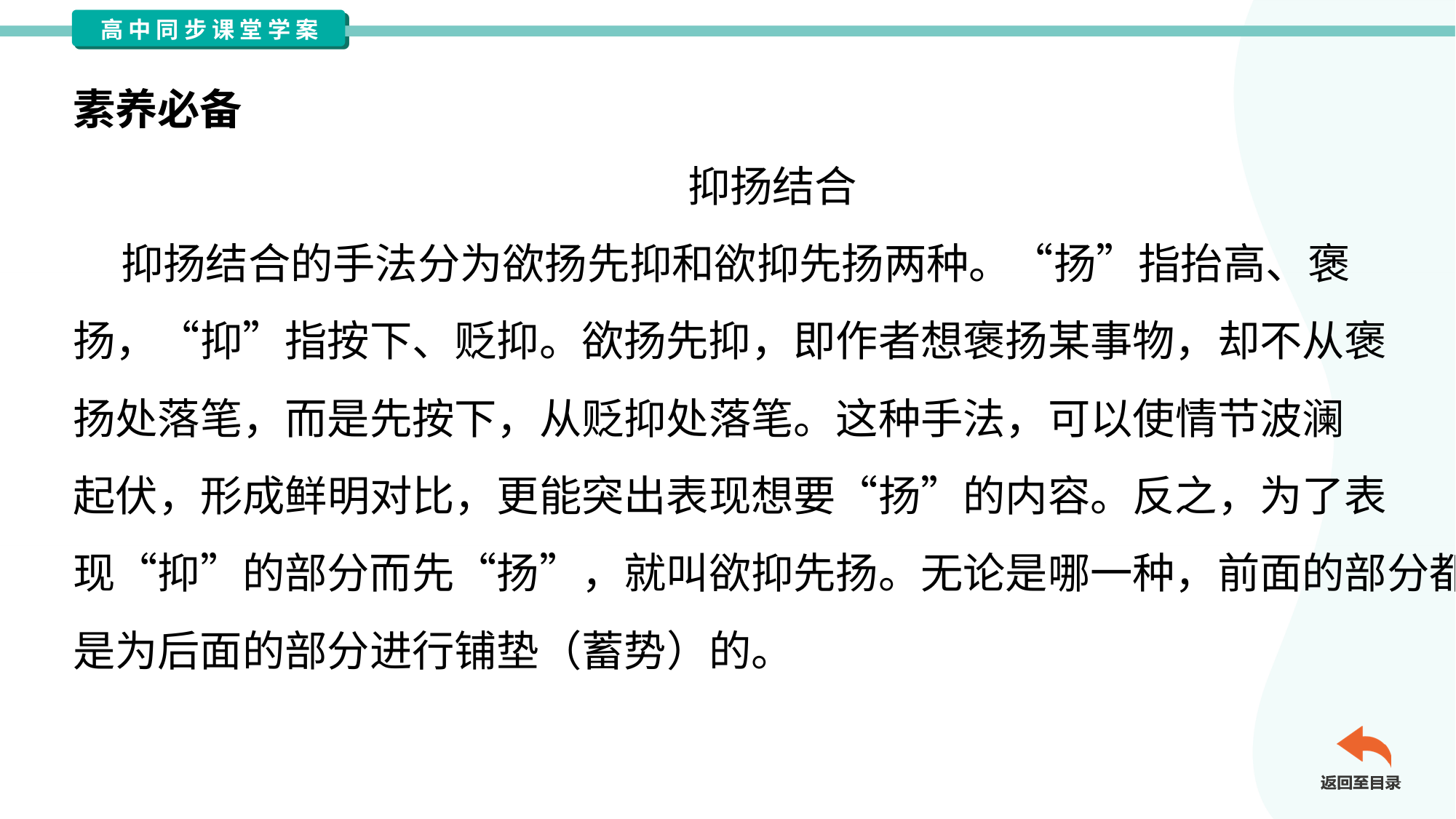

素养必备
抑扬结合
    抑扬结合的手法分为欲扬先抑和欲抑先扬两种。“扬”指抬高、褒
扬，“抑”指按下、贬抑。欲扬先抑，即作者想褒扬某事物，却不从褒
扬处落笔，而是先按下，从贬抑处落笔。这种手法，可以使情节波澜
起伏，形成鲜明对比，更能突出表现想要“扬”的内容。反之，为了表
现“抑”的部分而先“扬”，就叫欲抑先扬。无论是哪一种，前面的部分都
是为后面的部分进行铺垫（蓄势）的。